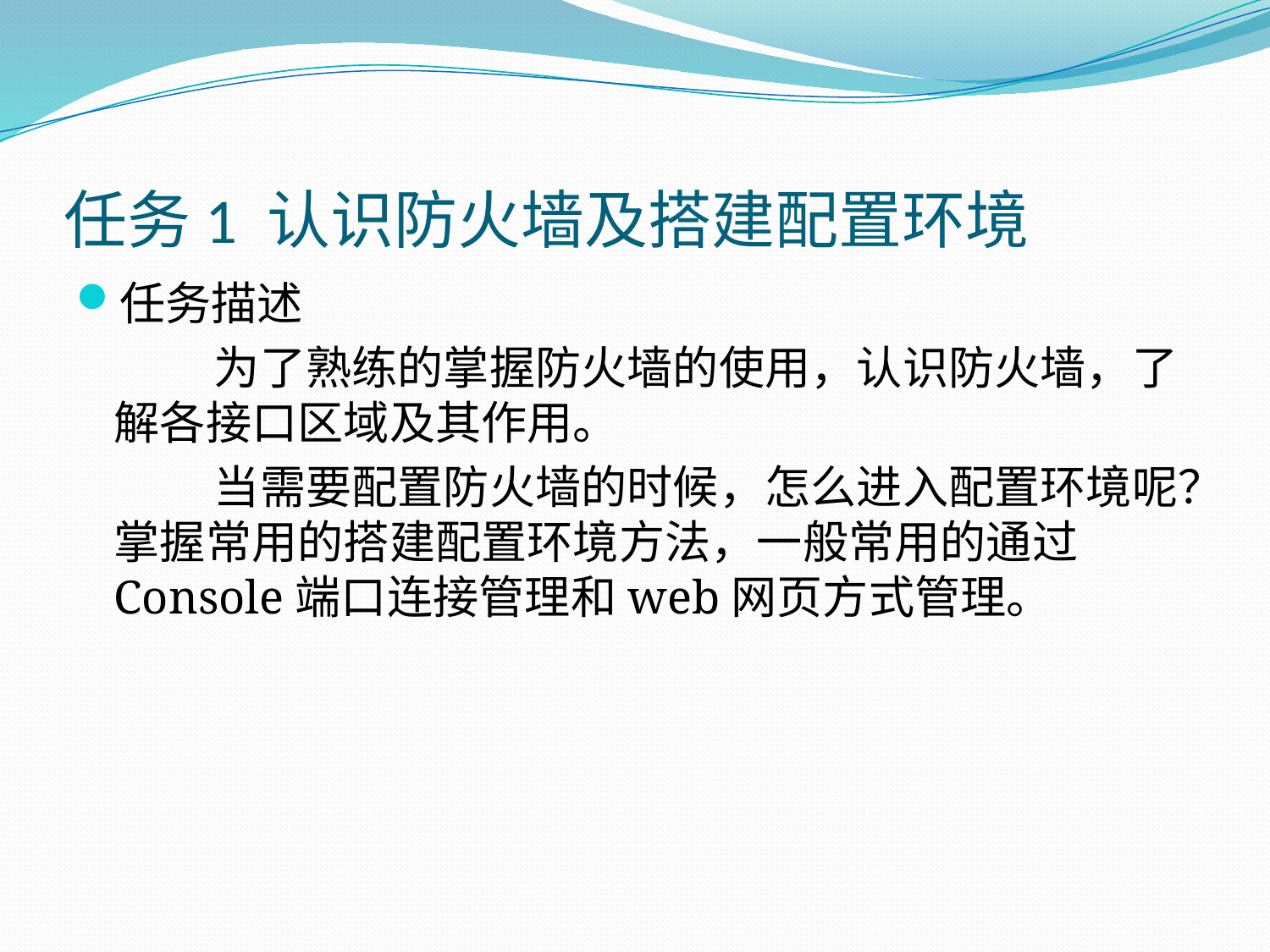

# 任务1 认识防火墙及搭建配置环境
任务描述
为了熟练的掌握防火墙的使用，认识防火墙，了解各接口区域及其作用。
当需要配置防火墙的时候，怎么进入配置环境呢？掌握常用的搭建配置环境方法，一般常用的通过Console端口连接管理和web网页方式管理。